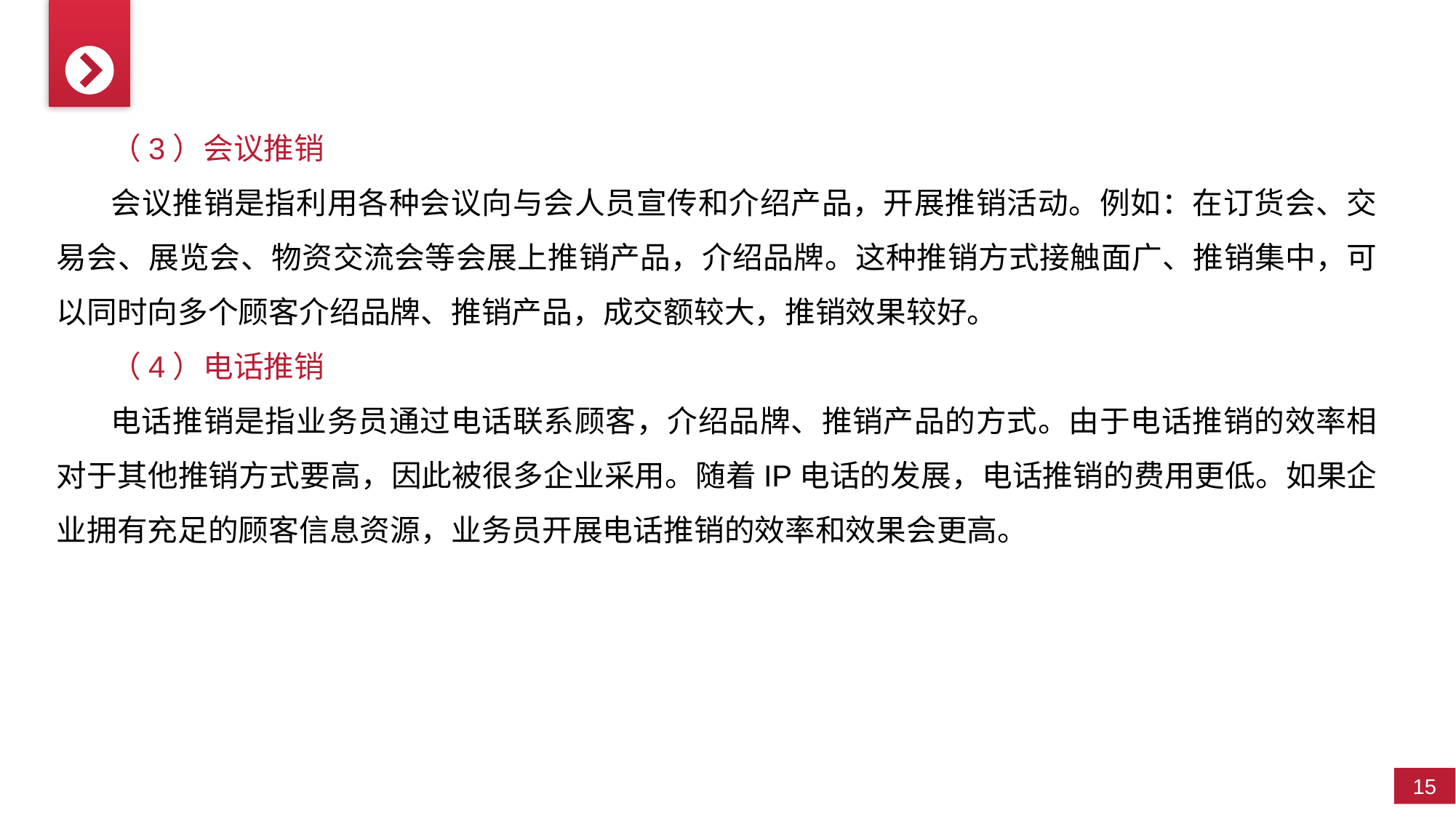

（3）会议推销
会议推销是指利用各种会议向与会人员宣传和介绍产品，开展推销活动。例如：在订货会、交易会、展览会、物资交流会等会展上推销产品，介绍品牌。这种推销方式接触面广、推销集中，可以同时向多个顾客介绍品牌、推销产品，成交额较大，推销效果较好。
（4）电话推销
电话推销是指业务员通过电话联系顾客，介绍品牌、推销产品的方式。由于电话推销的效率相对于其他推销方式要高，因此被很多企业采用。随着IP电话的发展，电话推销的费用更低。如果企业拥有充足的顾客信息资源，业务员开展电话推销的效率和效果会更高。